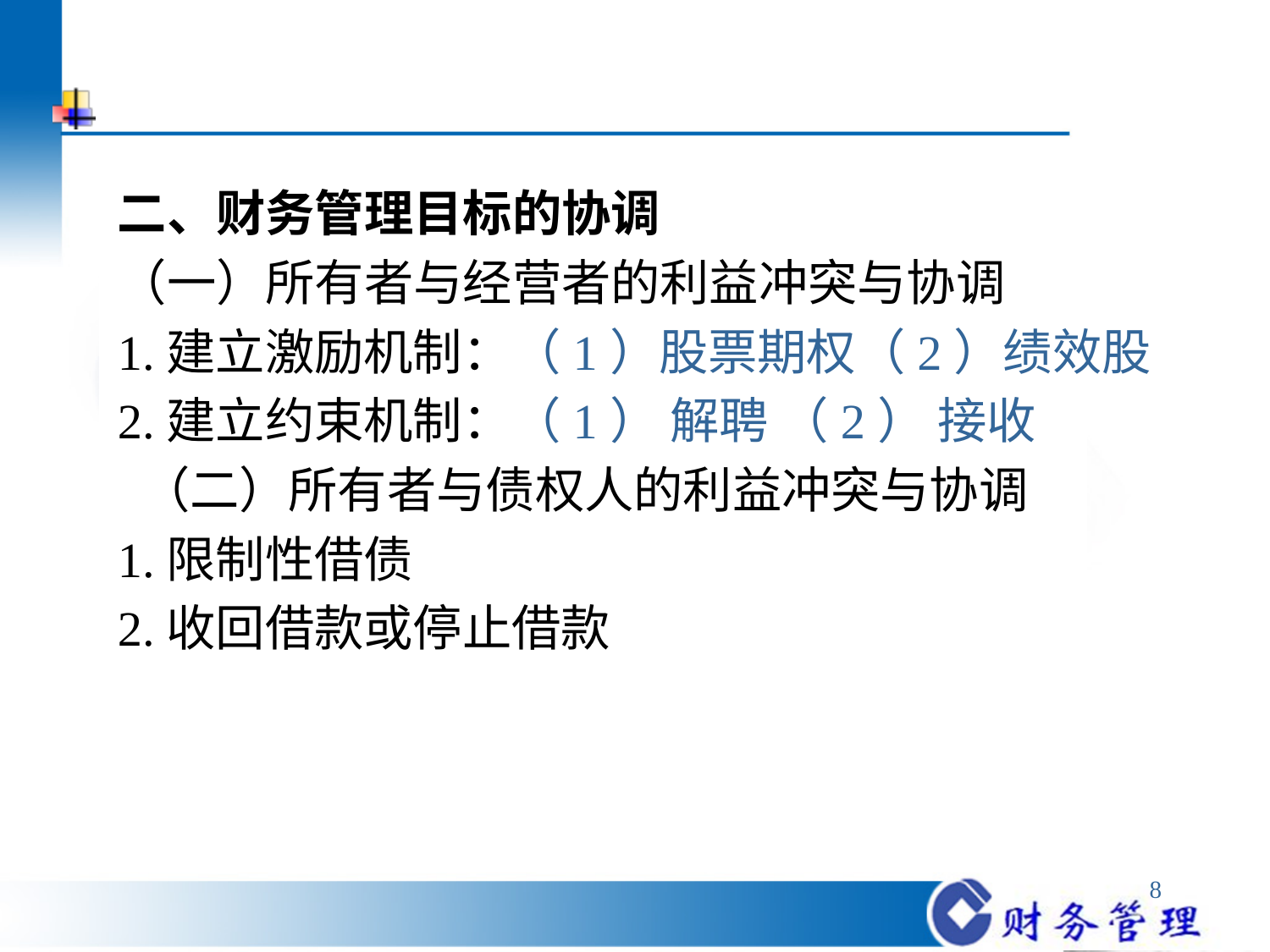

#
二、财务管理目标的协调
（一）所有者与经营者的利益冲突与协调
1.建立激励机制：（1）股票期权（2）绩效股
2.建立约束机制：（1） 解聘 （2） 接收
 （二）所有者与债权人的利益冲突与协调
1.限制性借债
2.收回借款或停止借款
8